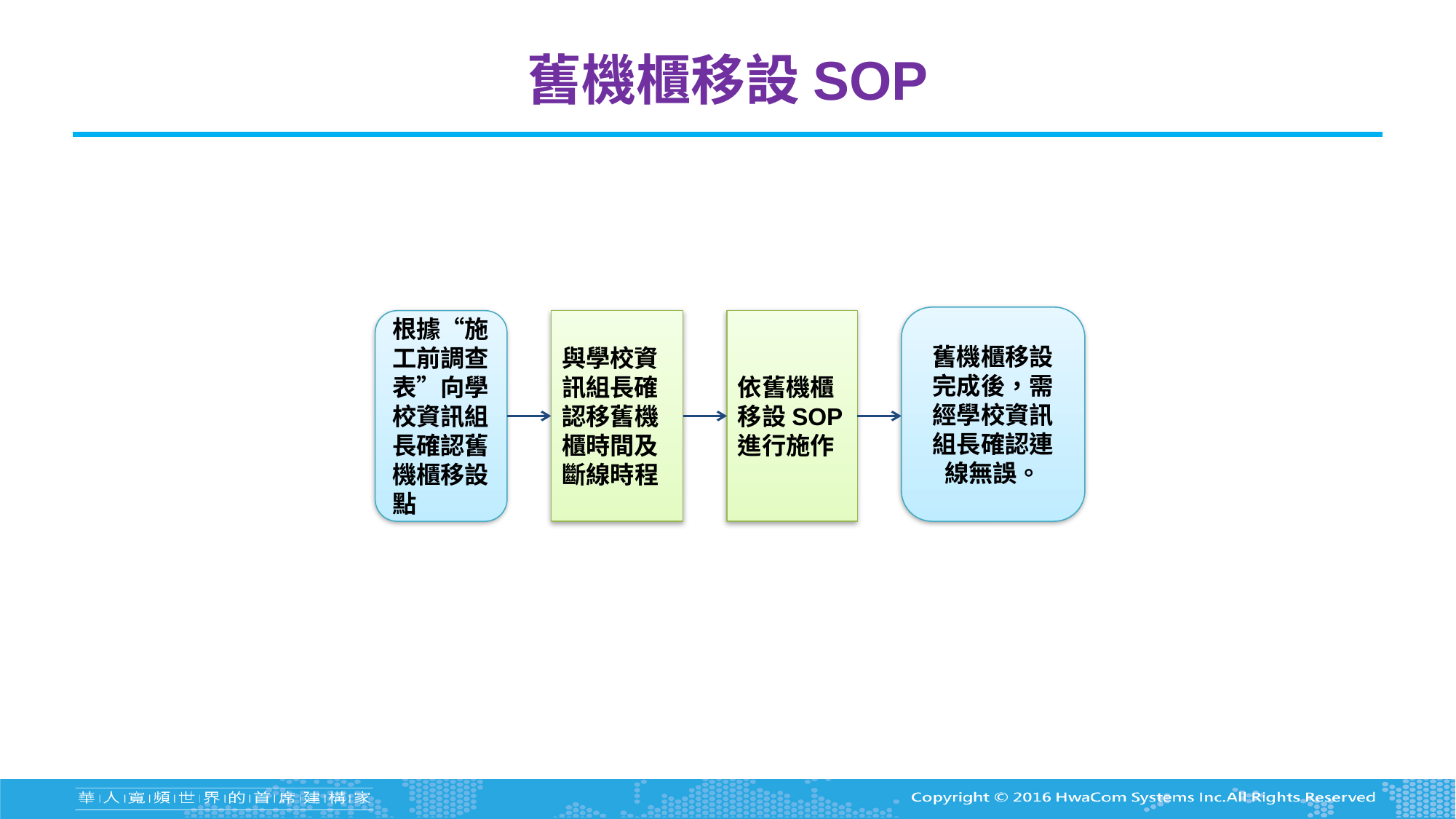

# 舊機櫃移設SOP
舊機櫃移設完成後，需經學校資訊組長確認連線無誤。
根據“施工前調查表”向學校資訊組長確認舊機櫃移設點
與學校資訊組長確認移舊機櫃時間及斷線時程
依舊機櫃移設SOP進行施作